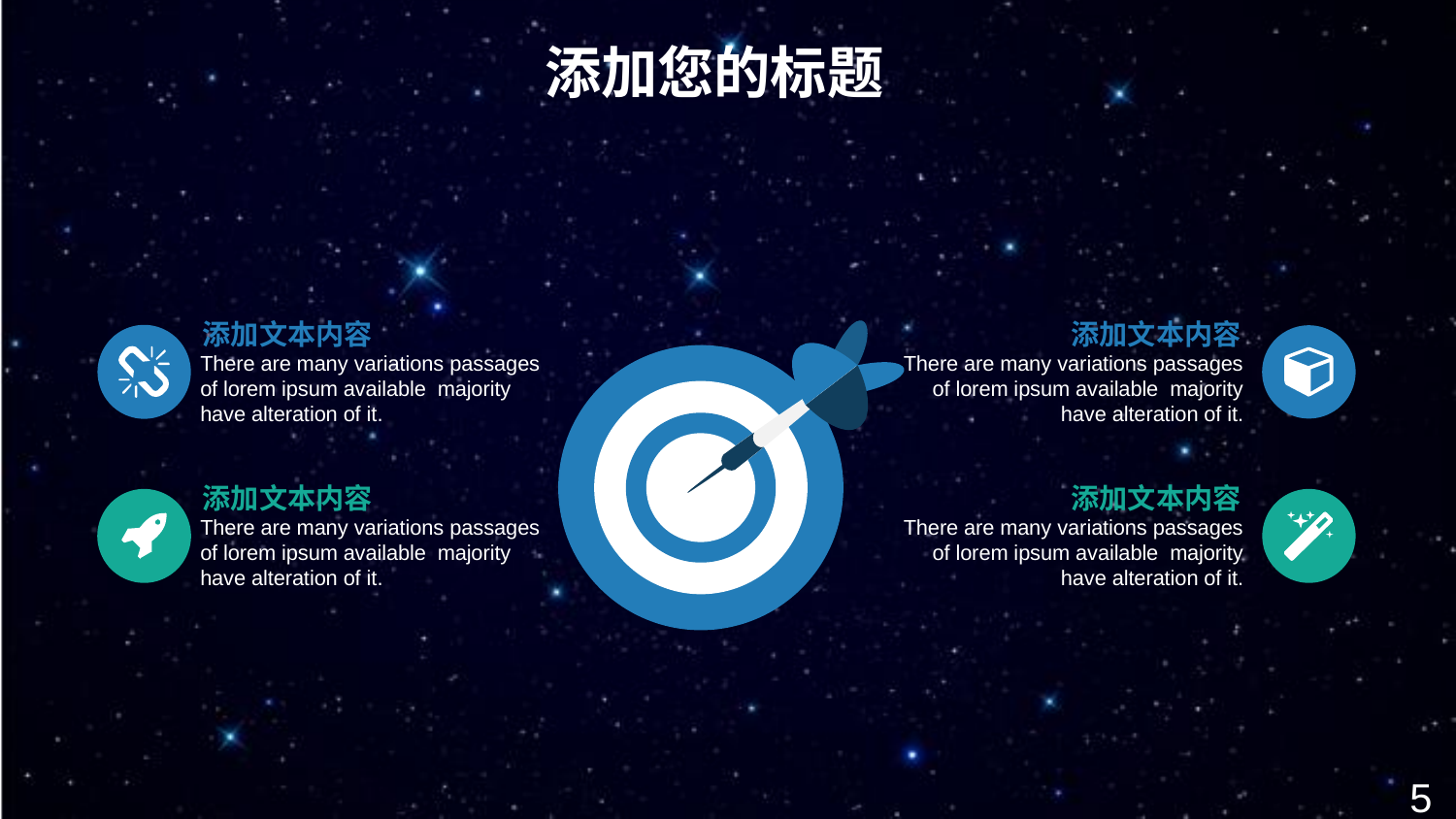

添加您的标题
添加文本内容
There are many variations passages of lorem ipsum available  majority have alteration of it.
添加文本内容
There are many variations passages of lorem ipsum available  majority have alteration of it.

添加文本内容
There are many variations passages of lorem ipsum available  majority have alteration of it.
添加文本内容
There are many variations passages of lorem ipsum available  majority have alteration of it.

5